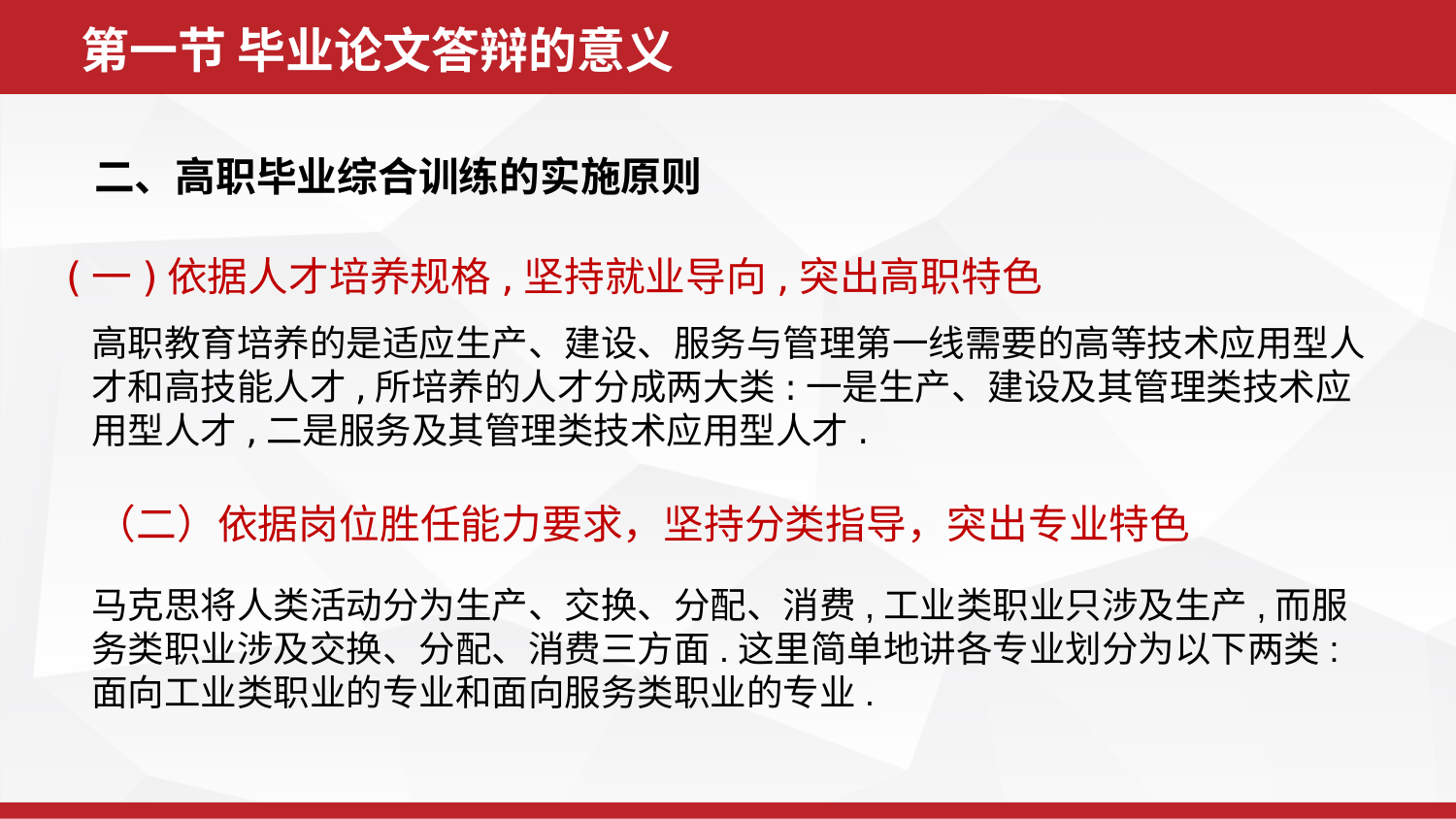

第一节 毕业论文答辩的意义
二、高职毕业综合训练的实施原则
(一)依据人才培养规格,坚持就业导向,突出高职特色
高职教育培养的是适应生产、建设、服务与管理第一线需要的高等技术应用型人才和高技能人才,所培养的人才分成两大类:一是生产、建设及其管理类技术应用型人才,二是服务及其管理类技术应用型人才.
（二）依据岗位胜任能力要求，坚持分类指导，突出专业特色
马克思将人类活动分为生产、交换、分配、消费,工业类职业只涉及生产,而服务类职业涉及交换、分配、消费三方面.这里简单地讲各专业划分为以下两类:面向工业类职业的专业和面向服务类职业的专业.